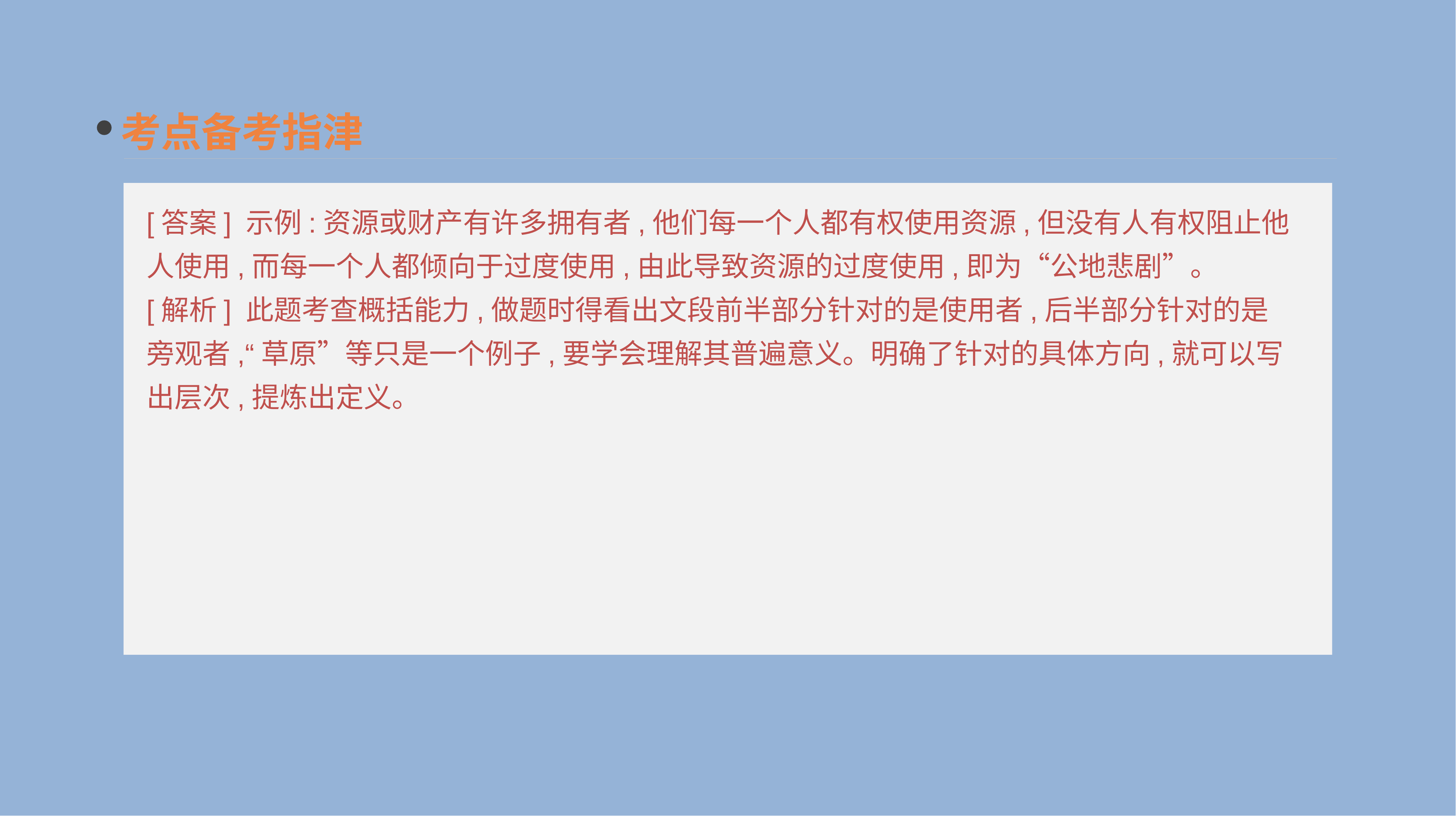

考点备考指津

[答案] 示例:资源或财产有许多拥有者,他们每一个人都有权使用资源,但没有人有权阻止他人使用,而每一个人都倾向于过度使用,由此导致资源的过度使用,即为“公地悲剧”。
[解析] 此题考查概括能力,做题时得看出文段前半部分针对的是使用者,后半部分针对的是旁观者,“草原”等只是一个例子,要学会理解其普遍意义。明确了针对的具体方向,就可以写出层次,提炼出定义。